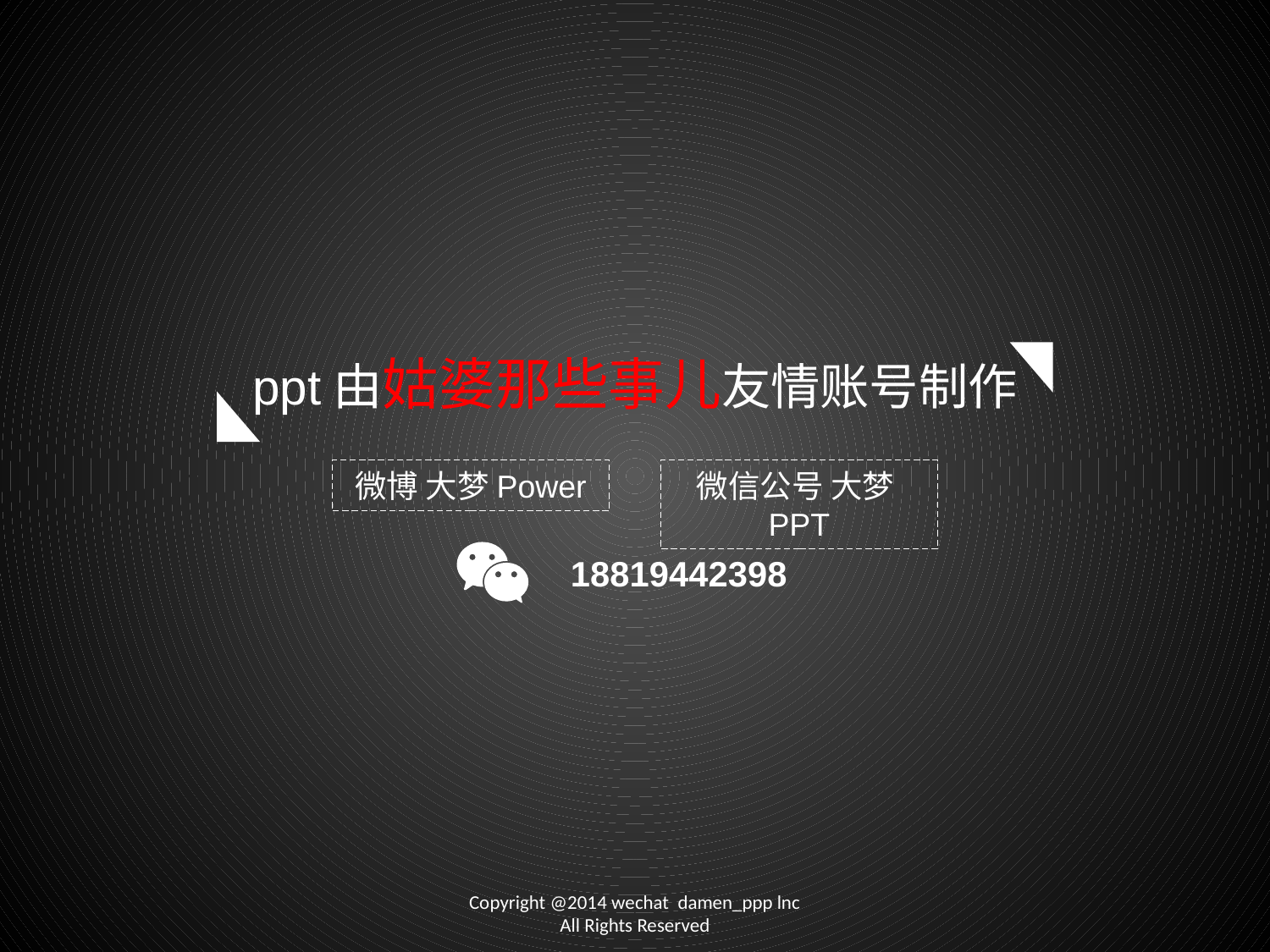

ppt由姑婆那些事儿友情账号制作

微博 大梦Power
微信公号 大梦PPT

18819442398
Copyright @2014 wechat  damen_ppp lnc
All Rights Reserved